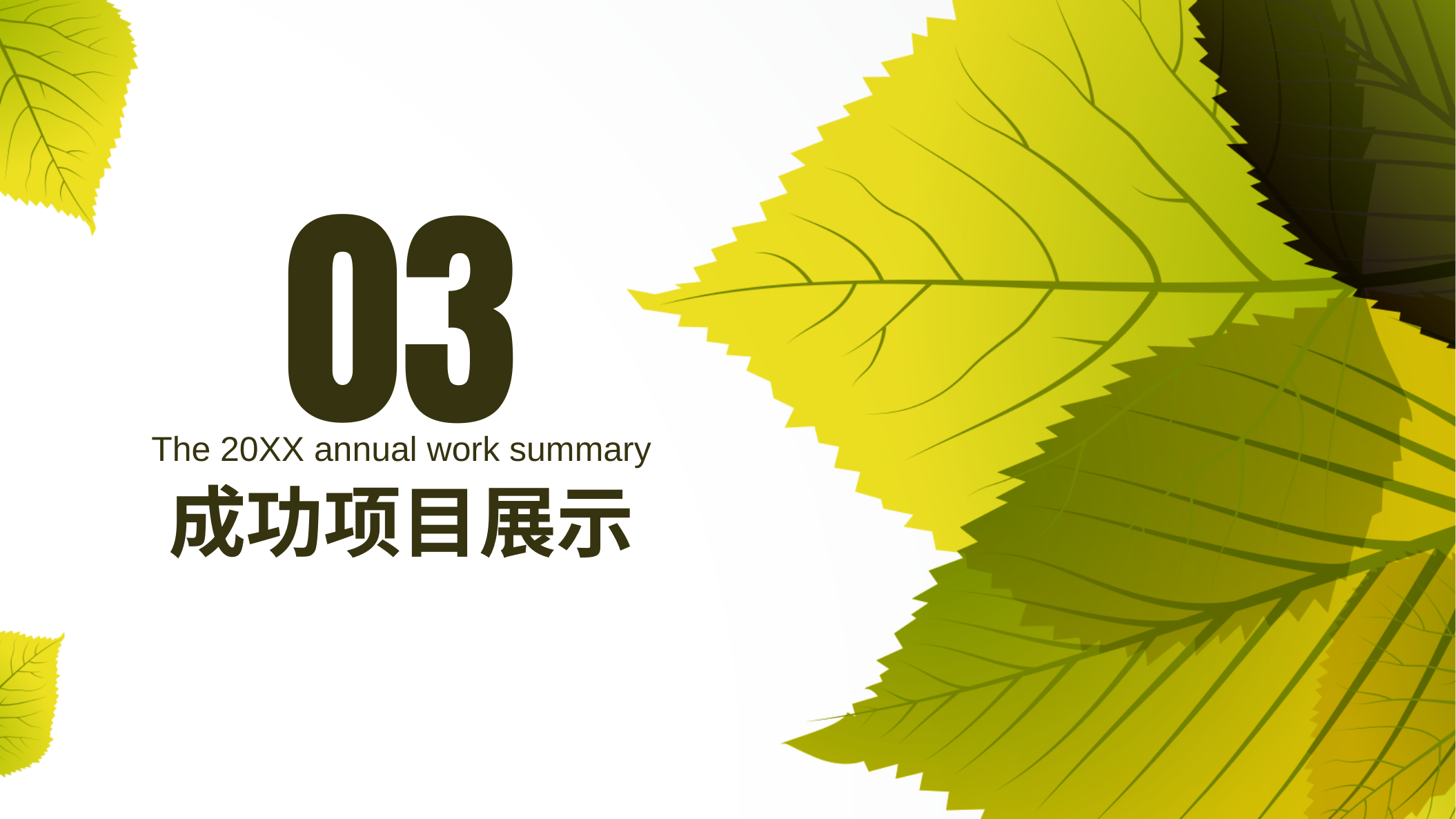

03
The 20XX annual work summary
成功项目展示